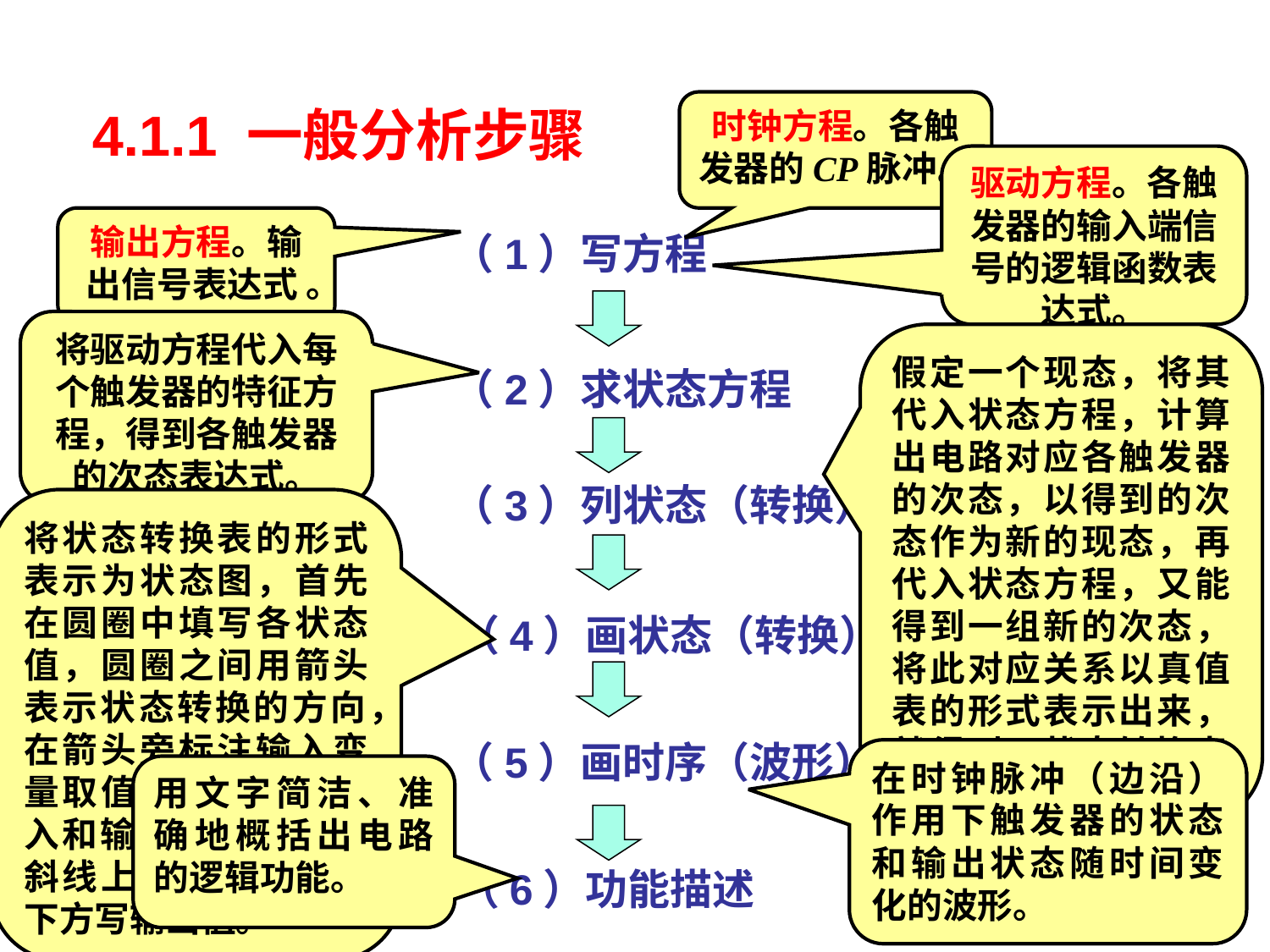

4.1.1 一般分析步骤
时钟方程。各触发器的CP脉冲。
驱动方程。各触发器的输入端信号的逻辑函数表达式。
输出方程。输出信号表达式 。
（1）写方程

将驱动方程代入每个触发器的特征方程，得到各触发器的次态表达式。
假定一个现态，将其代入状态方程，计算出电路对应各触发器的次态，以得到的次态作为新的现态，再代入状态方程，又能得到一组新的次态，将此对应关系以真值表的形式表示出来，就得到了状态转换表。来，就是状态转换表。
（2）求状态方程

（3）列状态（转换）表
将状态转换表的形式表示为状态图，首先在圆圈中填写各状态值，圆圈之间用箭头表示状态转换的方向，在箭头旁标注输入变量取值和输出值，输入和输出用斜线隔开，斜线上方写输入值，下方写输出值。

（4）画状态（转换）图

（5）画时序（波形）图
在时钟脉冲（边沿）作用下触发器的状态和输出状态随时间变化的波形。
用文字简洁、准确地概括出电路的逻辑功能。

（6）功能描述